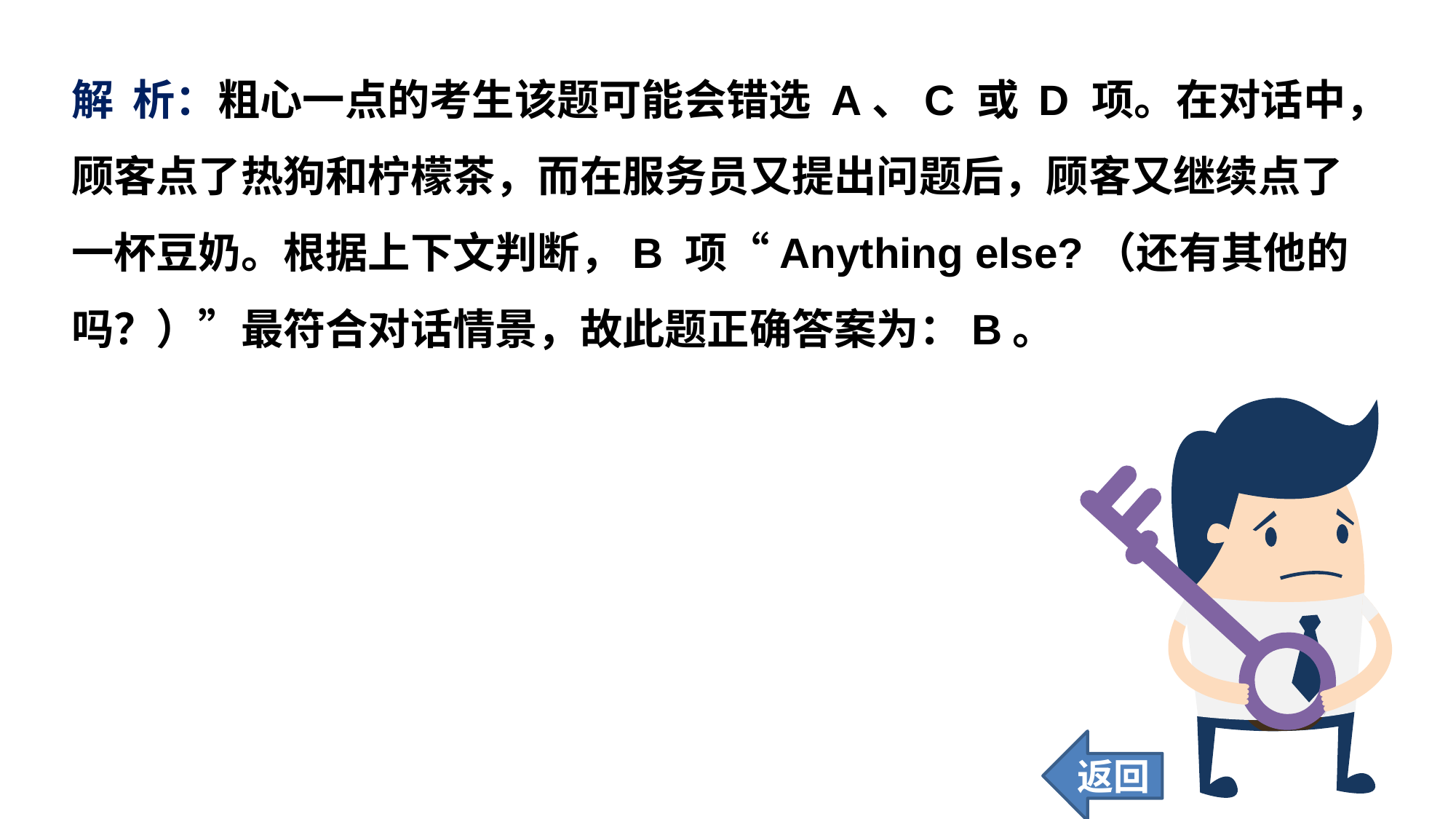

解  析：粗心一点的考生该题可能会错选 A、C 或 D 项。在对话中，顾客点了热狗和柠檬茶，而在服务员又提出问题后，顾客又继续点了一杯豆奶。根据上下文判断，B 项“Anything else?（还有其他的吗？）”最符合对话情景，故此题正确答案为：B。

返回
80